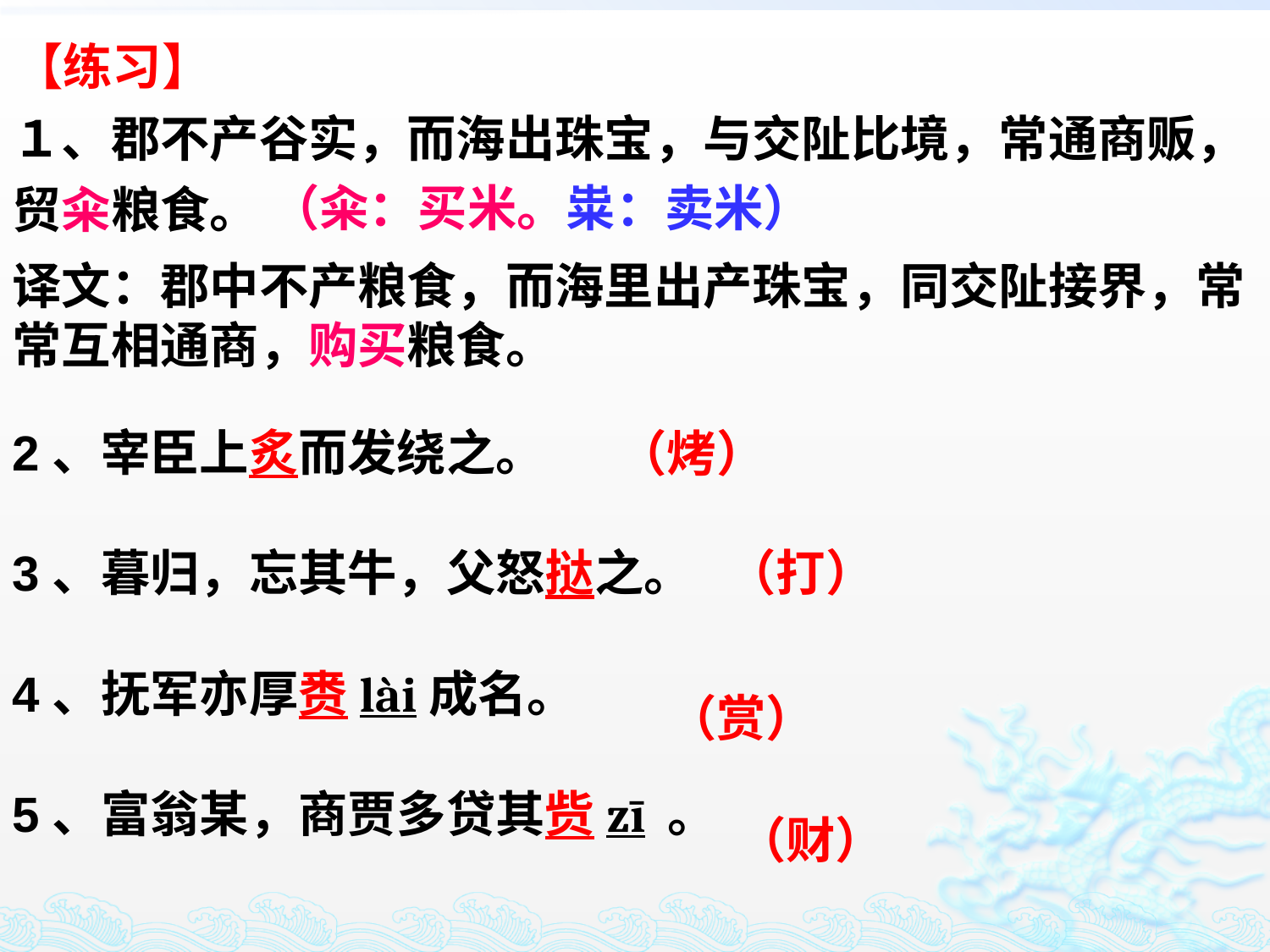

【练习】
１、郡不产谷实，而海出珠宝，与交阯比境，常通商贩，贸籴粮食。
（籴：买米。粜：卖米）
译文：郡中不产粮食，而海里出产珠宝，同交阯接界，常常互相通商，购买粮食。
（烤）
2、宰臣上炙而发绕之。

3、暮归，忘其牛，父怒挞之。

4、抚军亦厚赉lài成名。

5、富翁某，商贾多贷其赀zī 。

（打）
（赏）
（财）